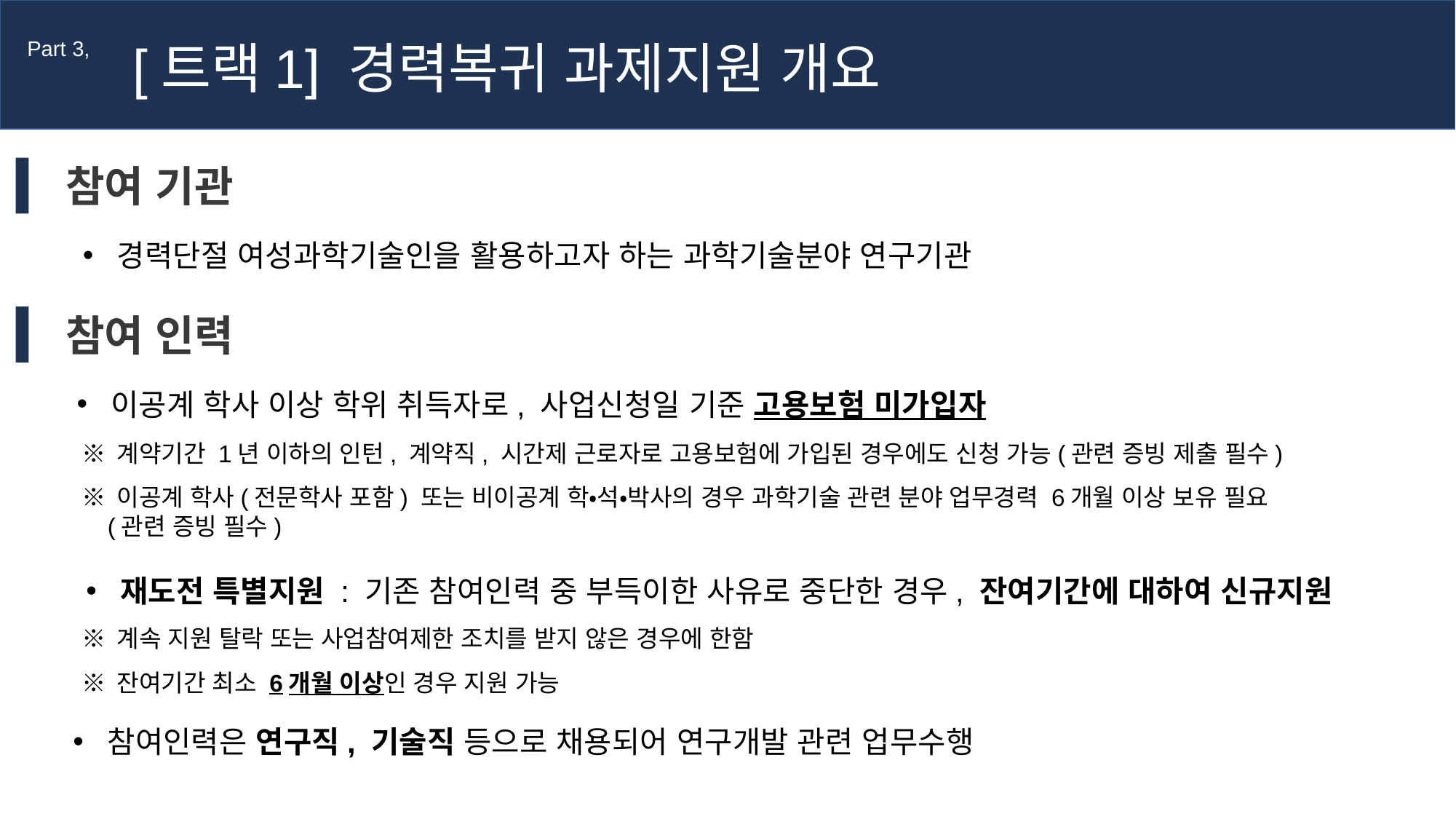

[트랙1] 경력복귀 과제지원 개요
Part 3,
참여 기관

경력단절 여성과학기술인을 활용하고자 하는 과학기술분야 연구기관
참여 인력

이공계 학사 이상 학위 취득자로, 사업신청일 기준 고용보험 미가입자
※ 계약기간 1년 이하의 인턴, 계약직, 시간제 근로자로 고용보험에 가입된 경우에도 신청 가능(관련 증빙 제출 필수)
※ 이공계 학사(전문학사 포함) 또는 비이공계 학・석・박사의 경우 과학기술 관련 분야 업무경력 6개월 이상 보유 필요
   (관련 증빙 필수)
재도전 특별지원 : 기존 참여인력 중 부득이한 사유로 중단한 경우, 잔여기간에 대하여 신규지원
※ 계속 지원 탈락 또는 사업참여제한 조치를 받지 않은 경우에 한함
※ 잔여기간 최소 6개월 이상인 경우 지원 가능
참여인력은 연구직, 기술직 등으로 채용되어 연구개발 관련 업무수행